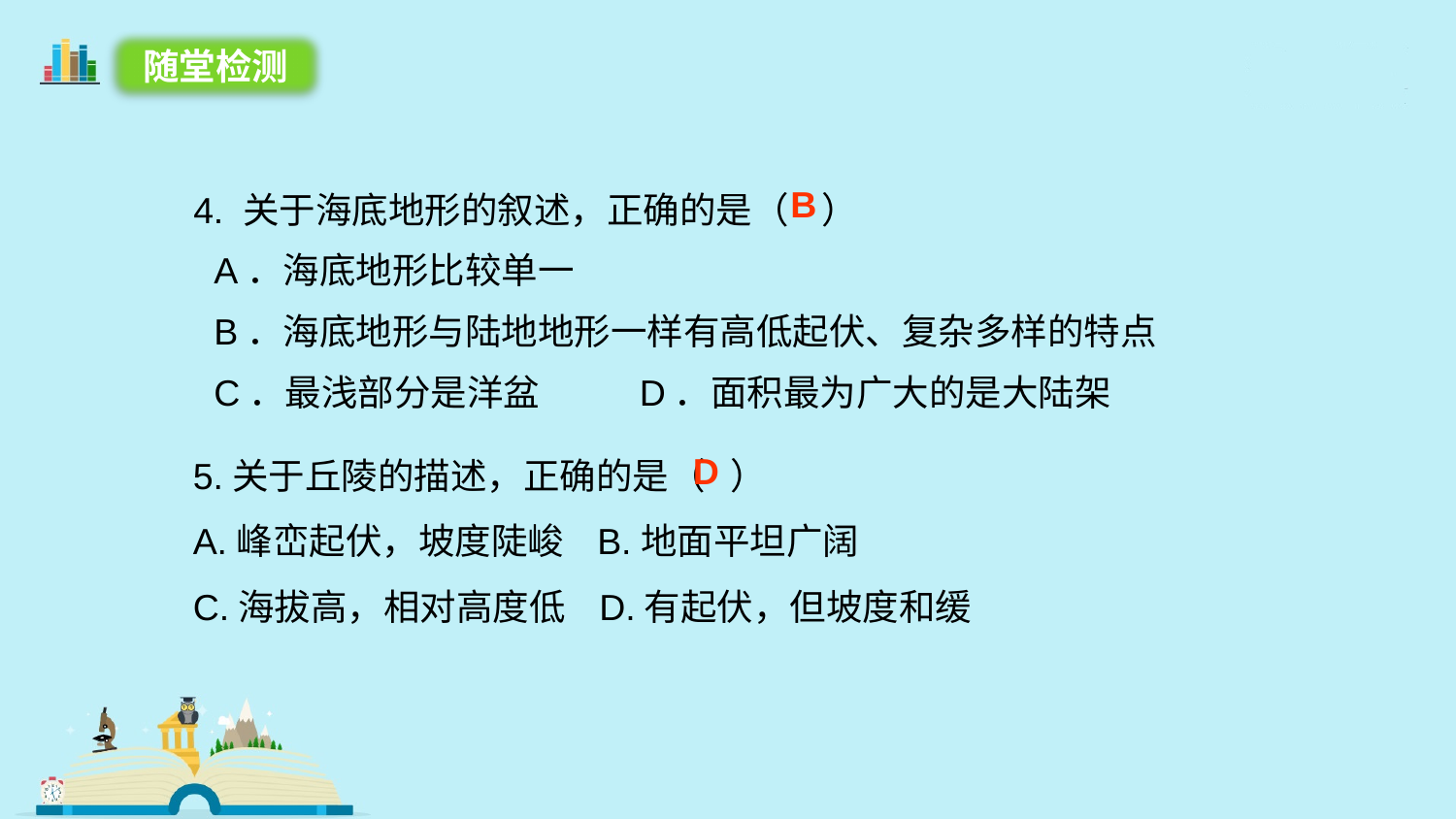

随堂检测
 4. 关于海底地形的叙述，正确的是（    ）
   A．海底地形比较单一
   B．海底地形与陆地地形一样有高低起伏、复杂多样的特点
   C．最浅部分是洋盆           D．面积最为广大的是大陆架
B
5.关于丘陵的描述，正确的是（   ）
A.峰峦起伏，坡度陡峻   B.地面平坦广阔
C.海拔高，相对高度低   D.有起伏，但坡度和缓
D